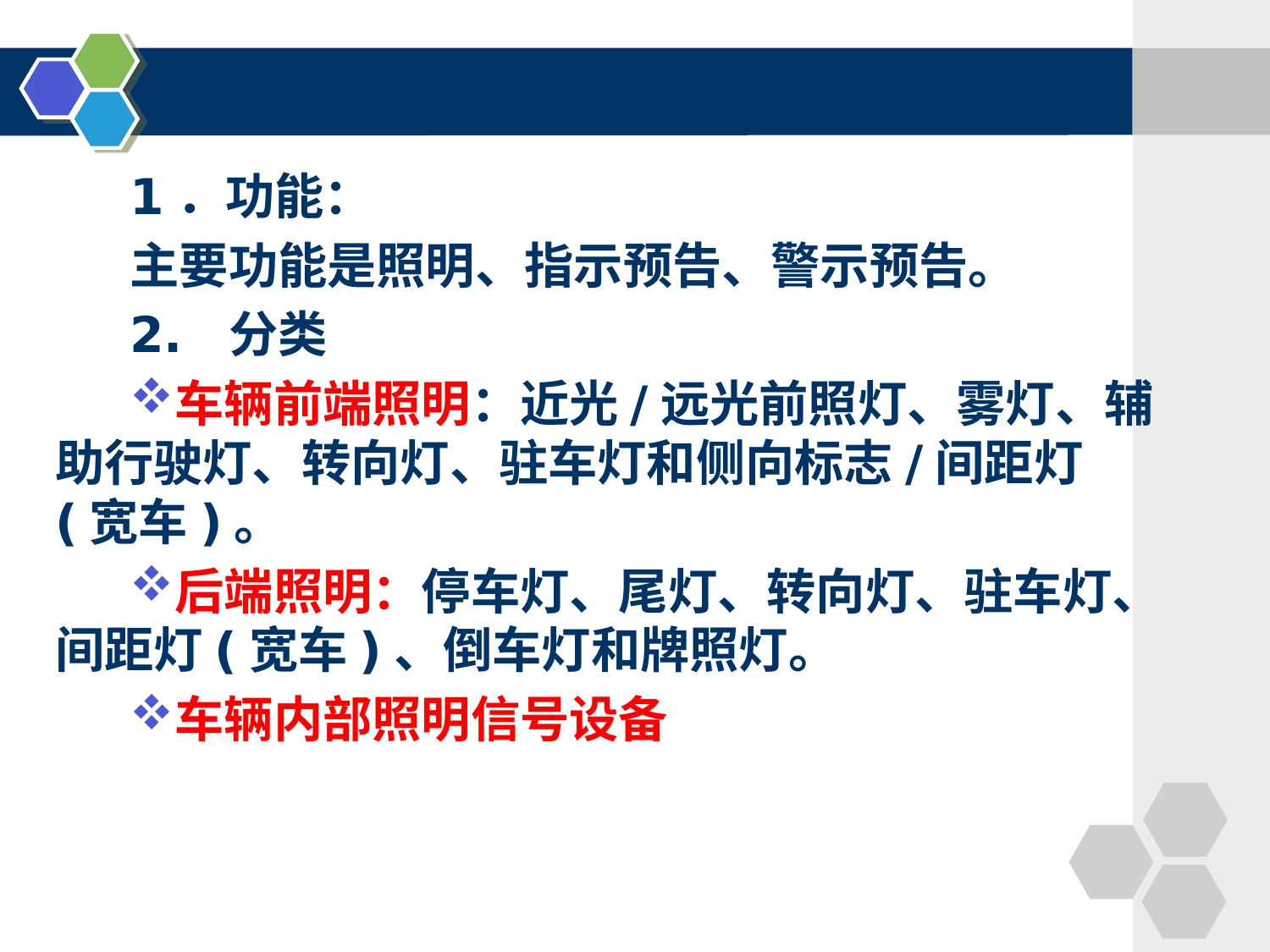

1．功能：
主要功能是照明、指示预告、警示预告。
2.  分类
车辆前端照明：近光/远光前照灯、雾灯、辅助行驶灯、转向灯、驻车灯和侧向标志/间距灯(宽车)。
后端照明：停车灯、尾灯、转向灯、驻车灯、间距灯(宽车)、倒车灯和牌照灯。
车辆内部照明信号设备